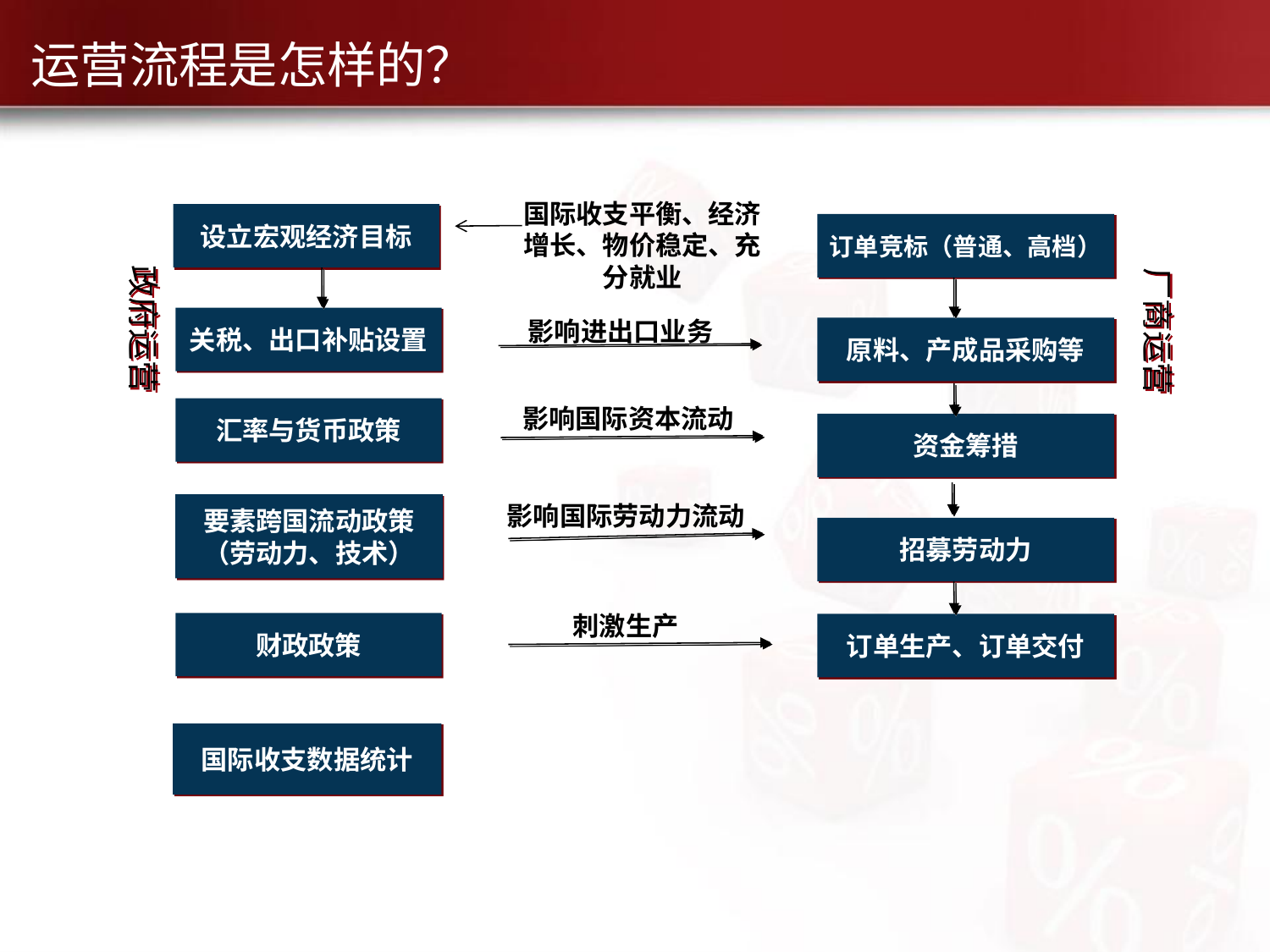

运营流程是怎样的？
国际收支平衡、经济增长、物价稳定、充分就业

设立宏观经济目标
订单竞标（普通、高档）
政府运营
厂商运营

影响进出口业务
关税、出口补贴设置
原料、产成品采购等

影响国际资本流动
汇率与货币政策
资金筹措

影响国际劳动力流动
要素跨国流动政策
（劳动力、技术）
招募劳动力

刺激生产
财政政策
订单生产、订单交付

国际收支数据统计